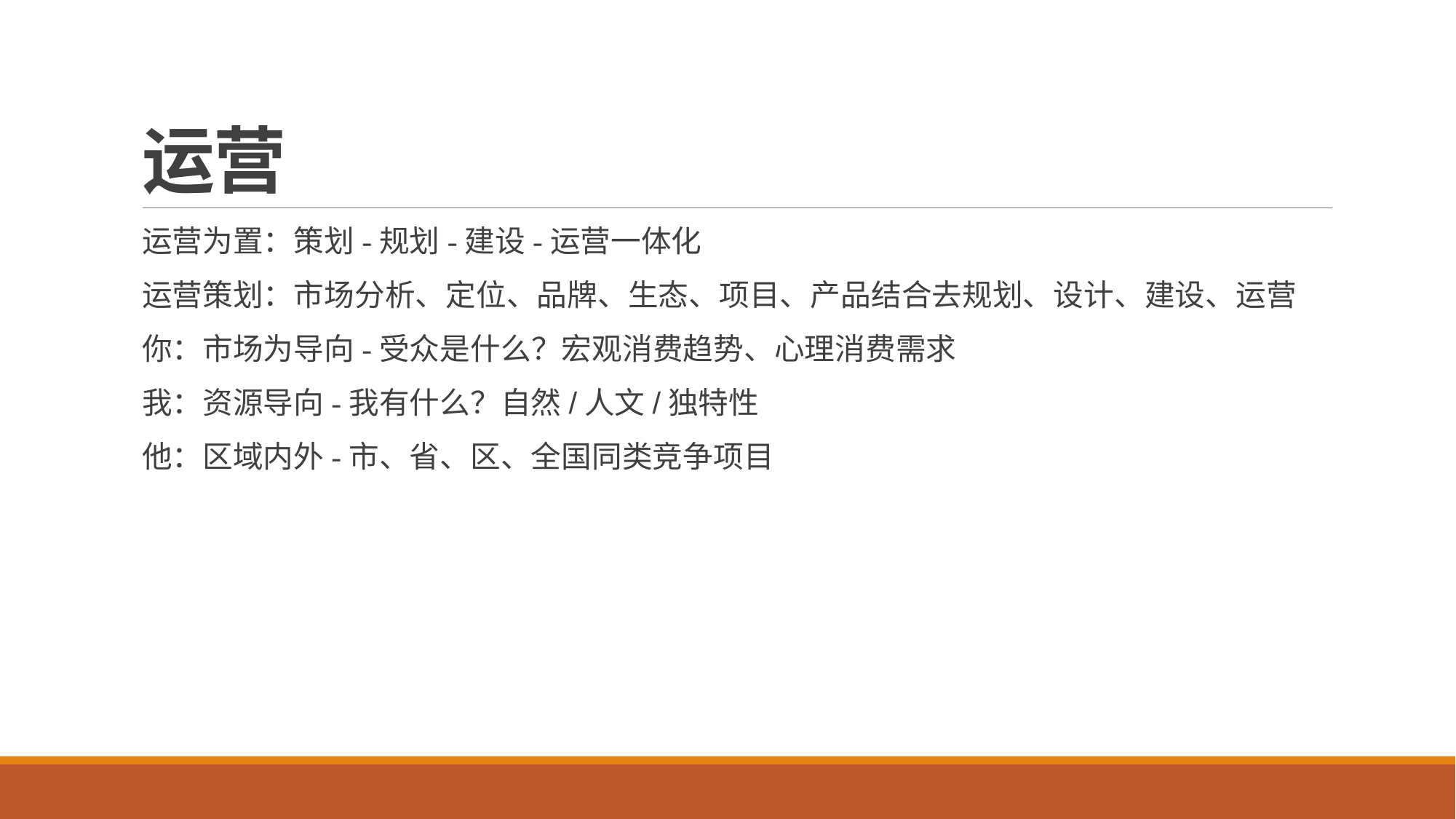

# 运营
运营为置：策划-规划-建设-运营一体化
运营策划：市场分析、定位、品牌、生态、项目、产品结合去规划、设计、建设、运营
你：市场为导向-受众是什么？宏观消费趋势、心理消费需求
我：资源导向-我有什么？自然/人文/独特性
他：区域内外-市、省、区、全国同类竞争项目